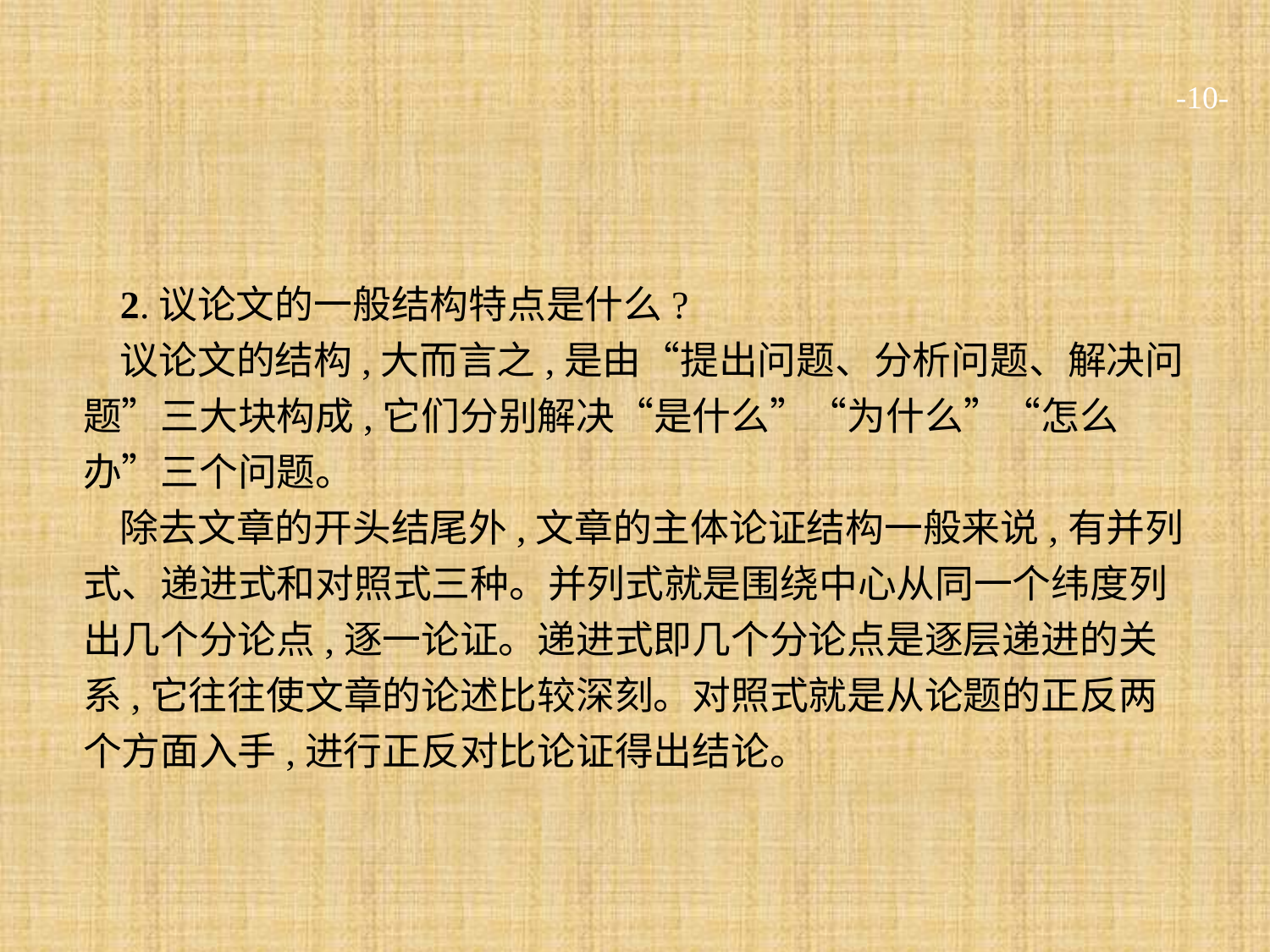

-10-
2.议论文的一般结构特点是什么?
议论文的结构,大而言之,是由“提出问题、分析问题、解决问题”三大块构成,它们分别解决“是什么”“为什么”“怎么办”三个问题。
除去文章的开头结尾外,文章的主体论证结构一般来说,有并列式、递进式和对照式三种。并列式就是围绕中心从同一个纬度列出几个分论点,逐一论证。递进式即几个分论点是逐层递进的关系,它往往使文章的论述比较深刻。对照式就是从论题的正反两个方面入手,进行正反对比论证得出结论。